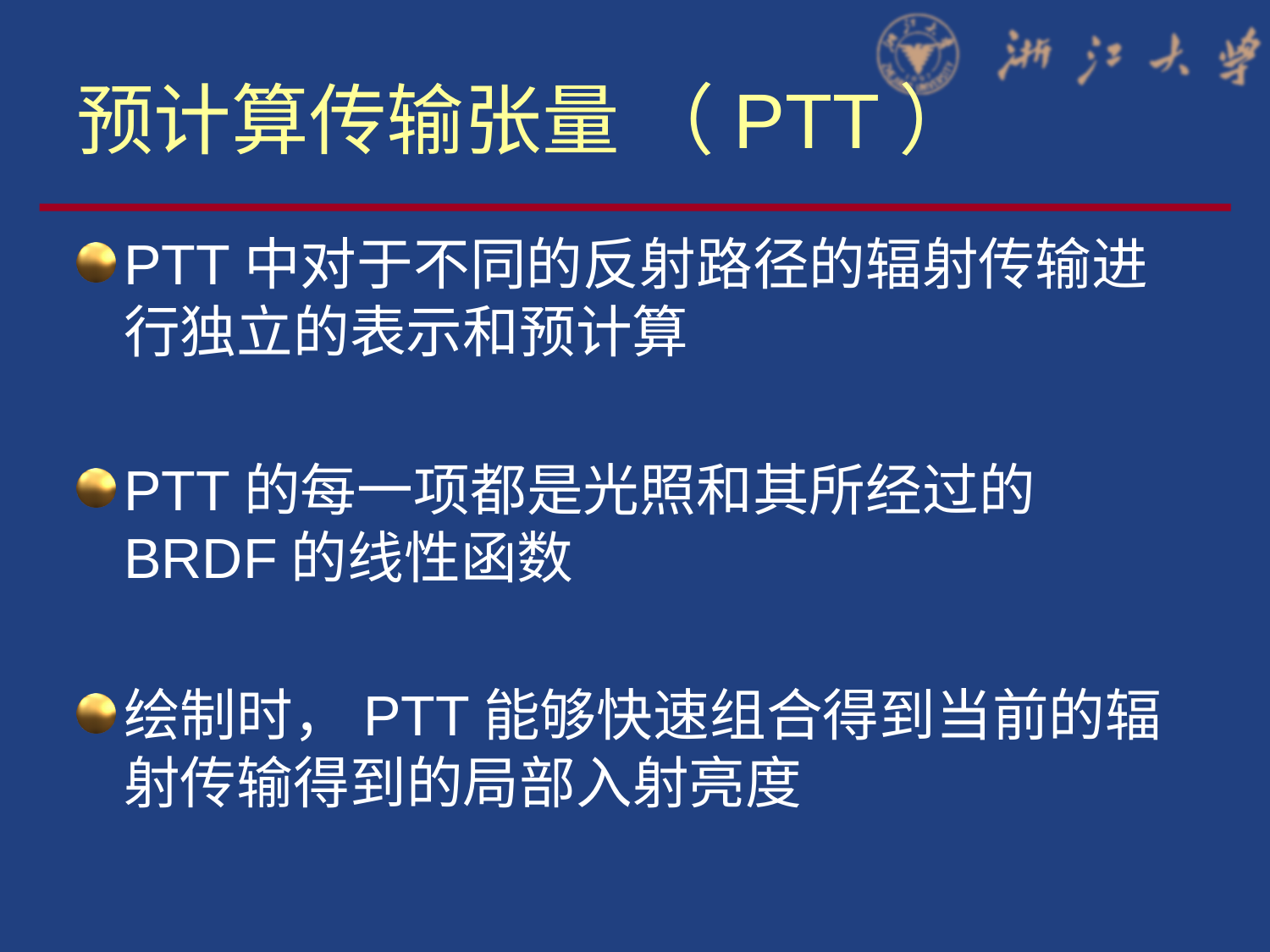

# 预计算传输张量 （PTT）
PTT中对于不同的反射路径的辐射传输进行独立的表示和预计算

PTT的每一项都是光照和其所经过的BRDF的线性函数

绘制时，PTT能够快速组合得到当前的辐射传输得到的局部入射亮度